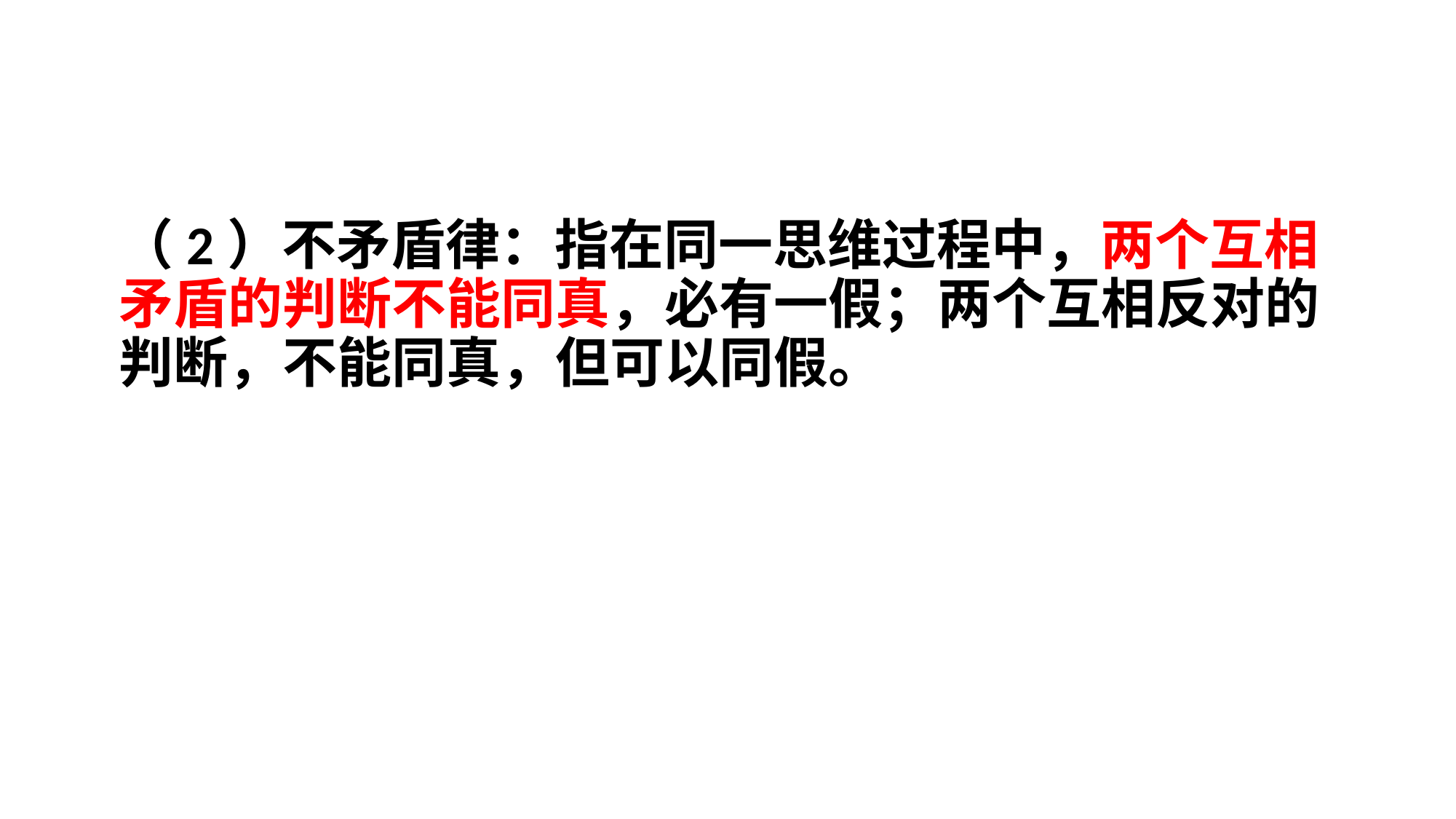

#
（2）不矛盾律：指在同一思维过程中，两个互相矛盾的判断不能同真，必有一假；两个互相反对的判断，不能同真，但可以同假。